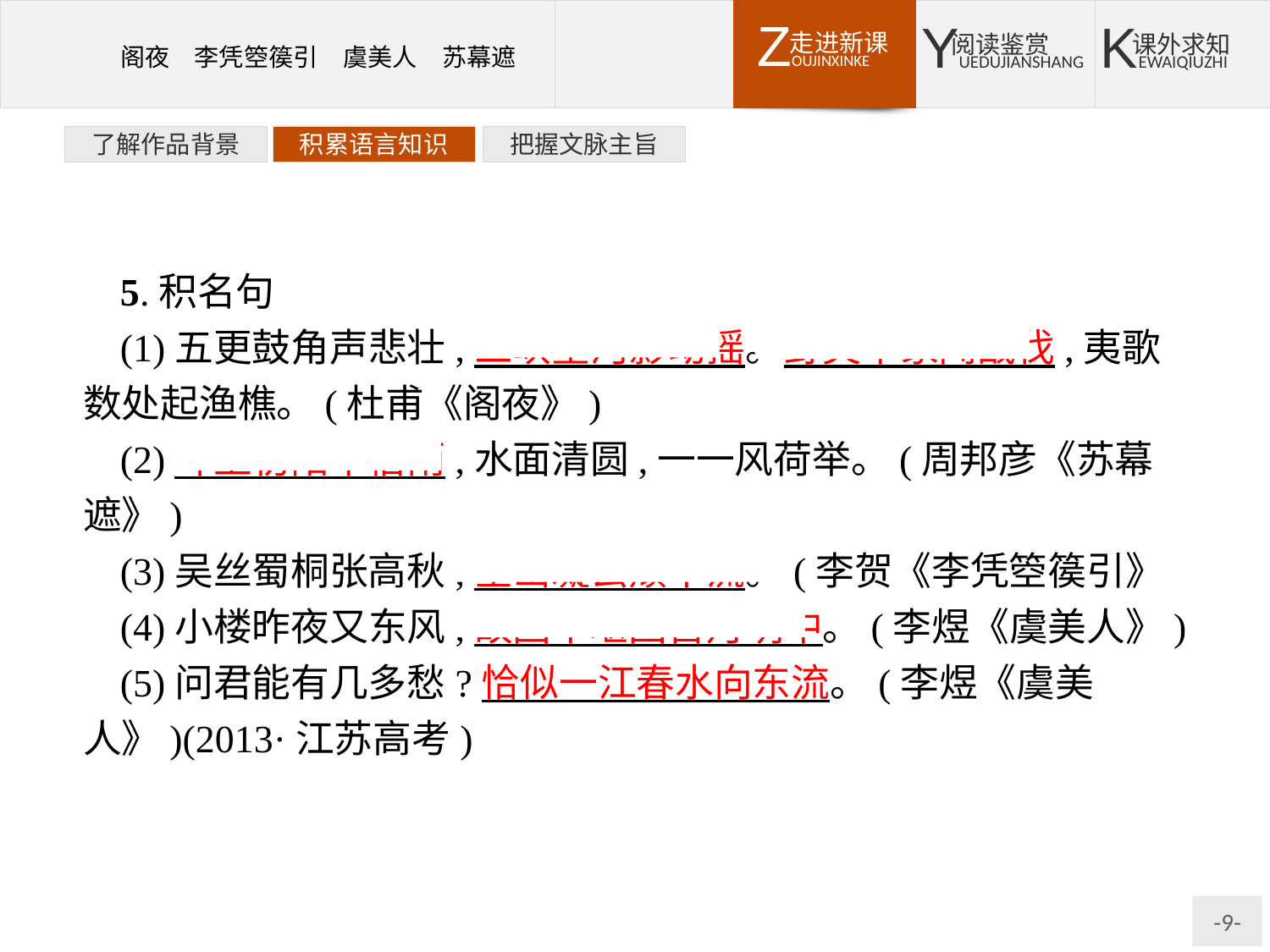

了解作品背景
积累语言知识
把握文脉主旨
5.积名句
(1)五更鼓角声悲壮,三峡星河影动摇。野哭千家闻战伐,夷歌数处起渔樵。(杜甫《阁夜》)
(2)叶上初阳干宿雨,水面清圆,一一风荷举。(周邦彦《苏幕遮》)
(3)吴丝蜀桐张高秋,空山凝云颓不流。(李贺《李凭箜篌引》
(4)小楼昨夜又东风,故国不堪回首月明中。(李煜《虞美人》)
(5)问君能有几多愁?恰似一江春水向东流。(李煜《虞美人》)(2013·江苏高考)